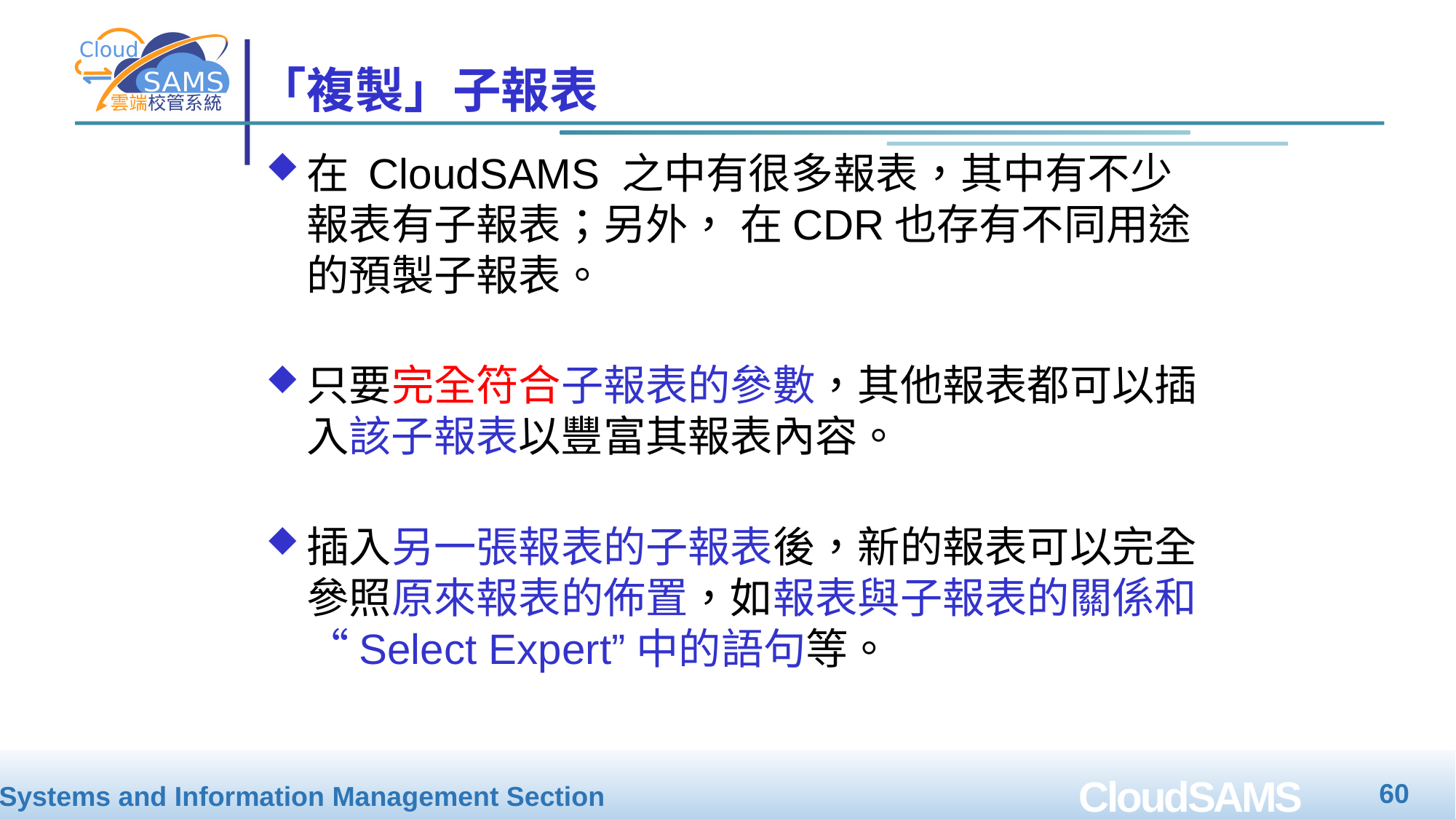

# 「複製」子報表
在 CloudSAMS 之中有很多報表，其中有不少報表有子報表；另外， 在CDR也存有不同用途的預製子報表。

只要完全符合子報表的參數，其他報表都可以插入該子報表以豐富其報表內容。

插入另一張報表的子報表後，新的報表可以完全參照原來報表的佈置，如報表與子報表的關係和 “Select Expert”中的語句等。

60